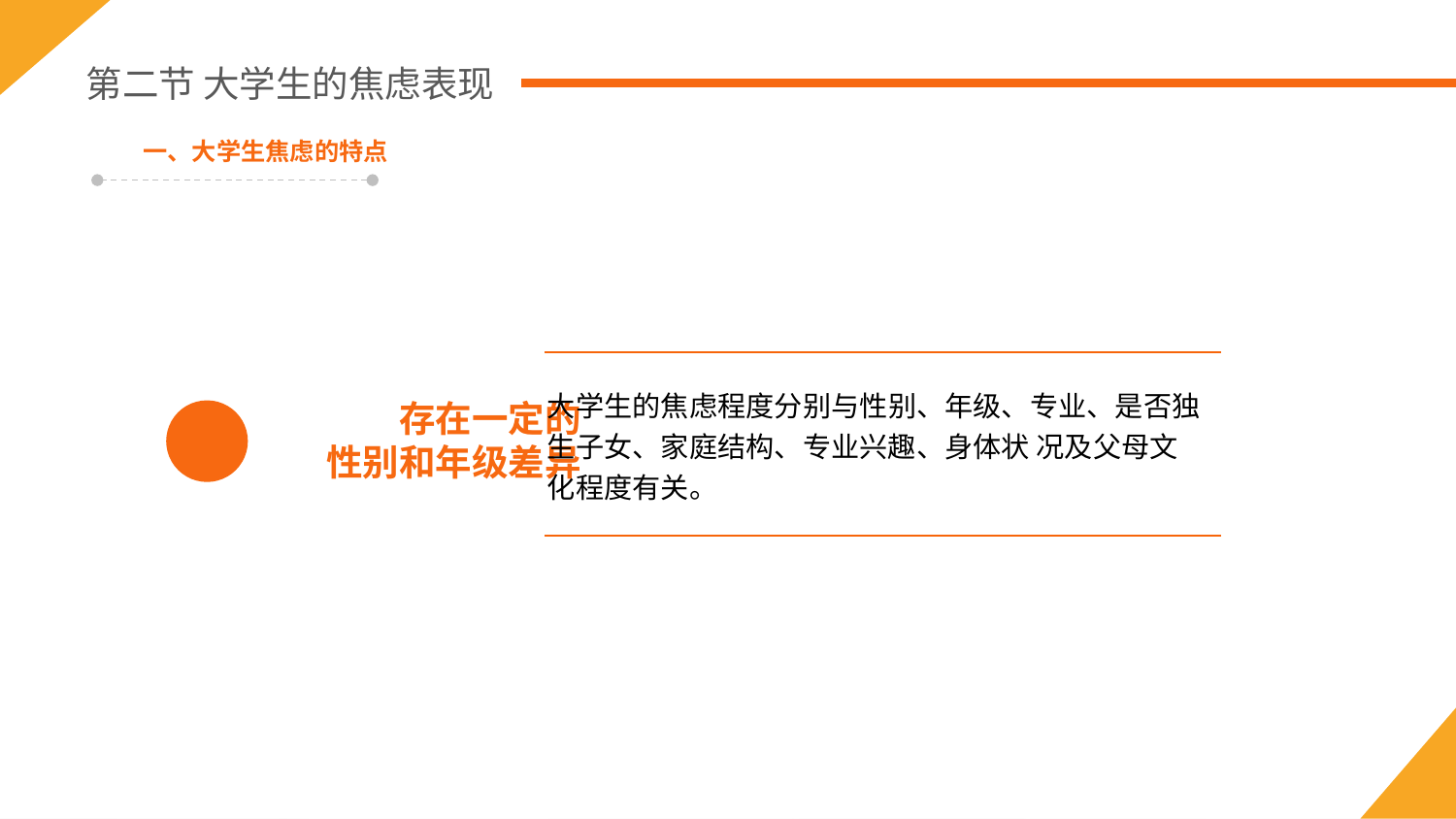

第二节 大学生的焦虑表现
一、大学生焦虑的特点
大学生的焦虑程度分别与性别、年级、专业、是否独生子女、家庭结构、专业兴趣、身体状 况及父母文化程度有关。
存在一定的
性别和年级差异